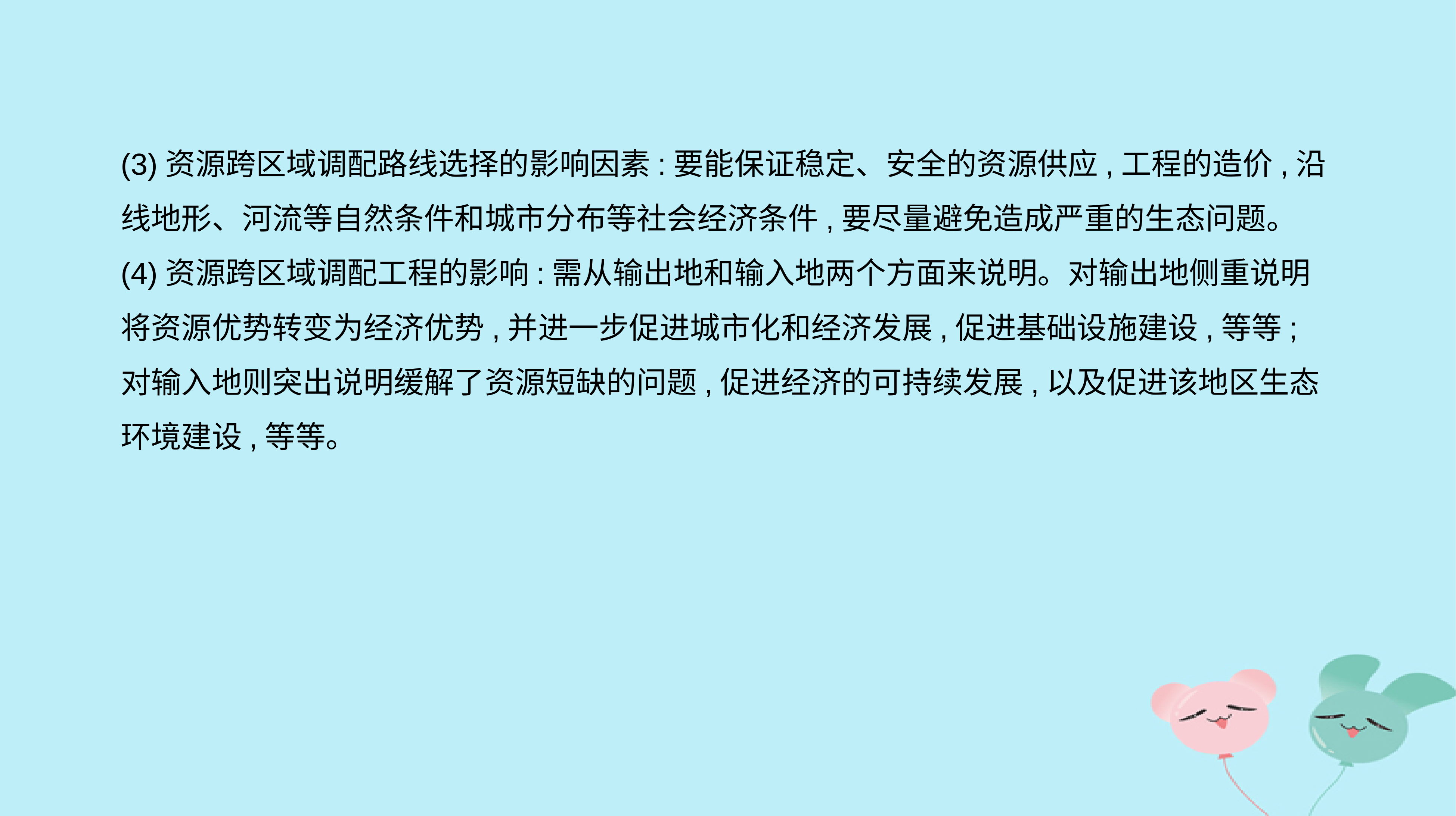

(3)资源跨区域调配路线选择的影响因素:要能保证稳定、安全的资源供应,工程的造价,沿线地形、河流等自然条件和城市分布等社会经济条件,要尽量避免造成严重的生态问题。
(4)资源跨区域调配工程的影响:需从输出地和输入地两个方面来说明。对输出地侧重说明将资源优势转变为经济优势,并进一步促进城市化和经济发展,促进基础设施建设,等等;对输入地则突出说明缓解了资源短缺的问题,促进经济的可持续发展,以及促进该地区生态环境建设,等等。